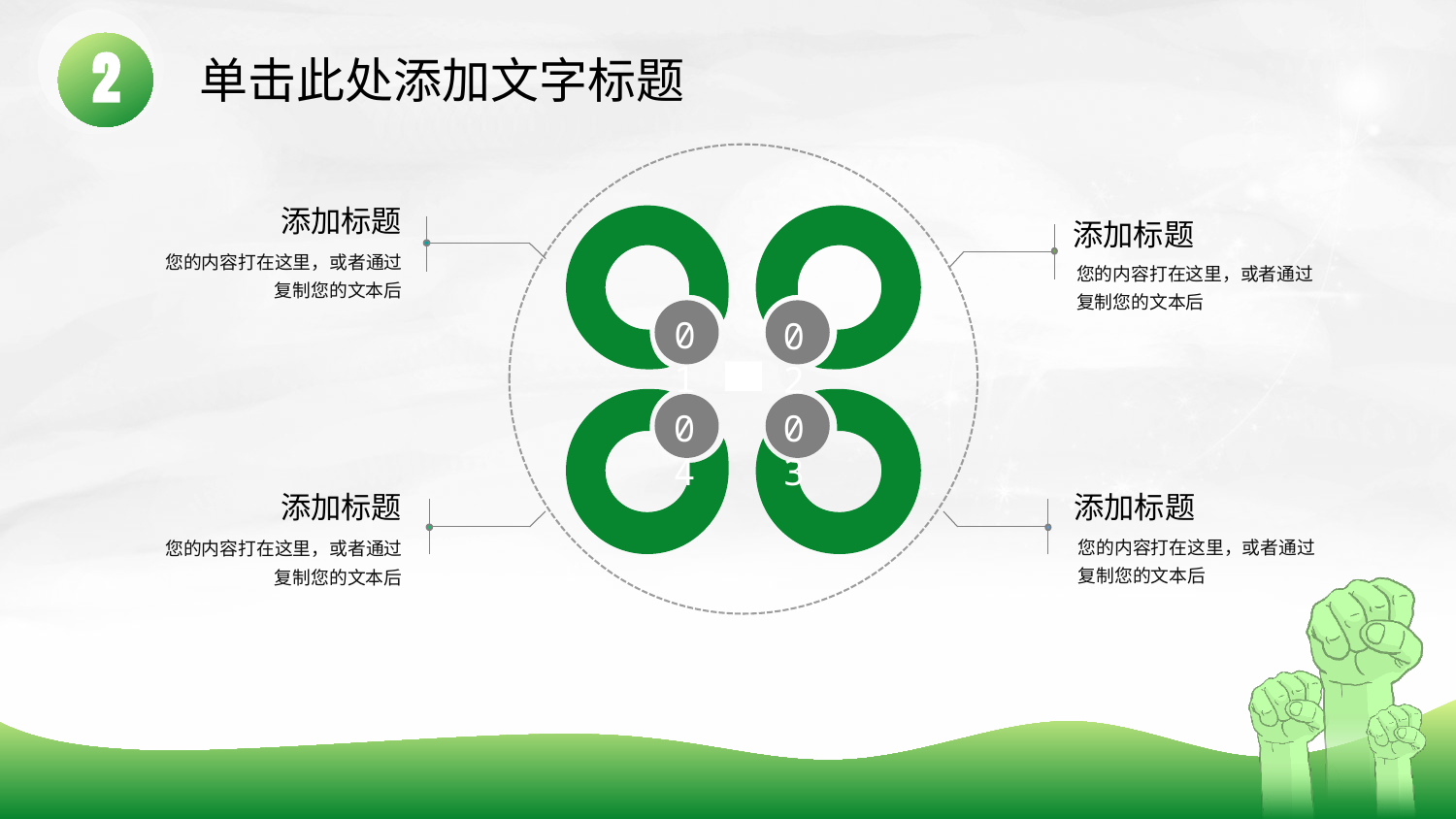

2
单击此处添加文字标题

添加标题
添加标题

您的内容打在这里，或者通过复制您的文本后
您的内容打在这里，或者通过复制您的文本后

01

02

04

03
添加标题
添加标题

您的内容打在这里，或者通过复制您的文本后
您的内容打在这里，或者通过复制您的文本后